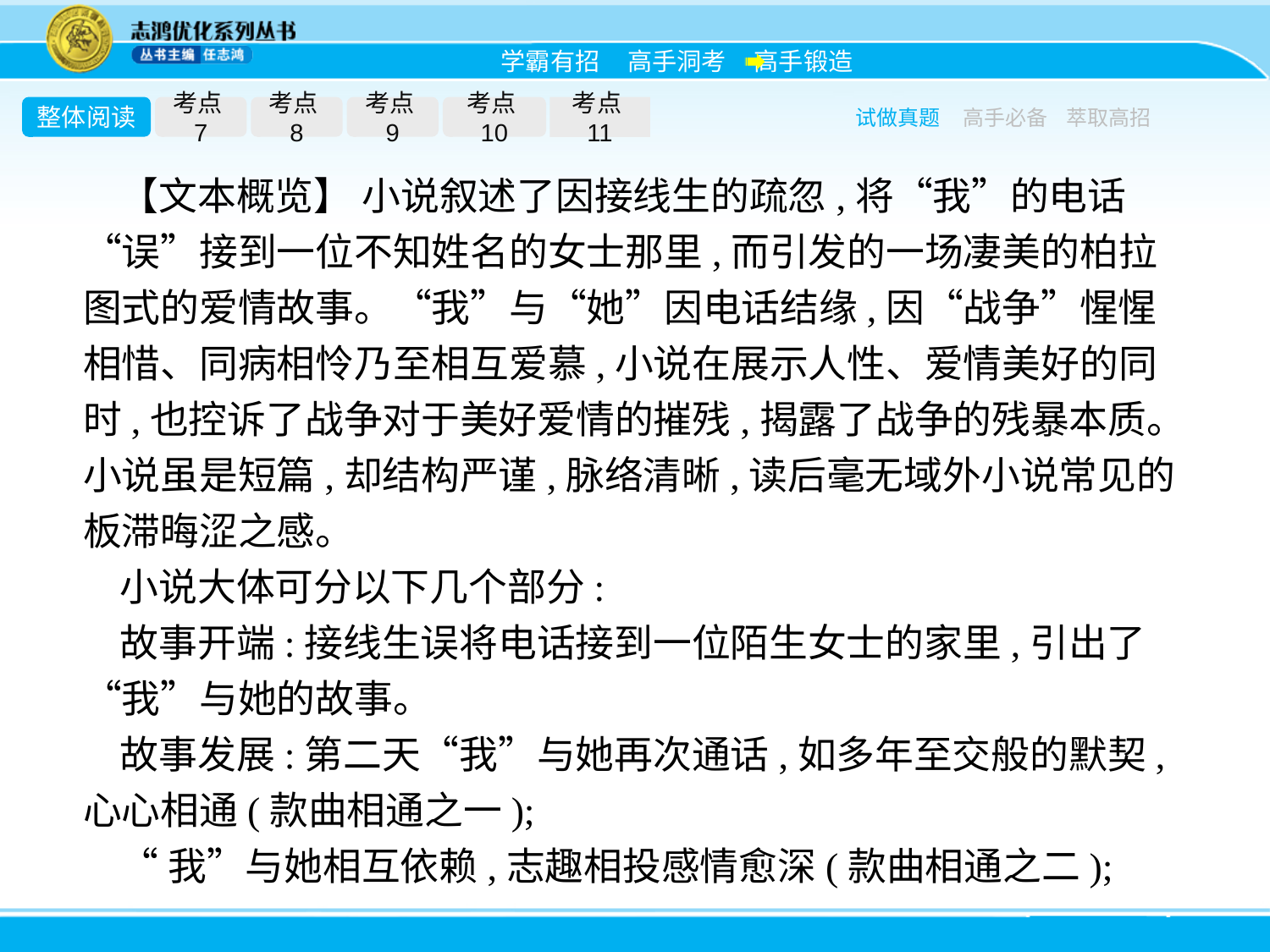

整体阅读
考点7
考点8
考点9
考点10
考点11
试做真题
高手必备
萃取高招
【文本概览】 小说叙述了因接线生的疏忽,将“我”的电话“误”接到一位不知姓名的女士那里,而引发的一场凄美的柏拉图式的爱情故事。“我”与“她”因电话结缘,因“战争”惺惺相惜、同病相怜乃至相互爱慕,小说在展示人性、爱情美好的同时,也控诉了战争对于美好爱情的摧残,揭露了战争的残暴本质。小说虽是短篇,却结构严谨,脉络清晰,读后毫无域外小说常见的板滞晦涩之感。
小说大体可分以下几个部分:
故事开端:接线生误将电话接到一位陌生女士的家里,引出了“我”与她的故事。
故事发展:第二天“我”与她再次通话,如多年至交般的默契,心心相通(款曲相通之一);
“我”与她相互依赖,志趣相投感情愈深(款曲相通之二);